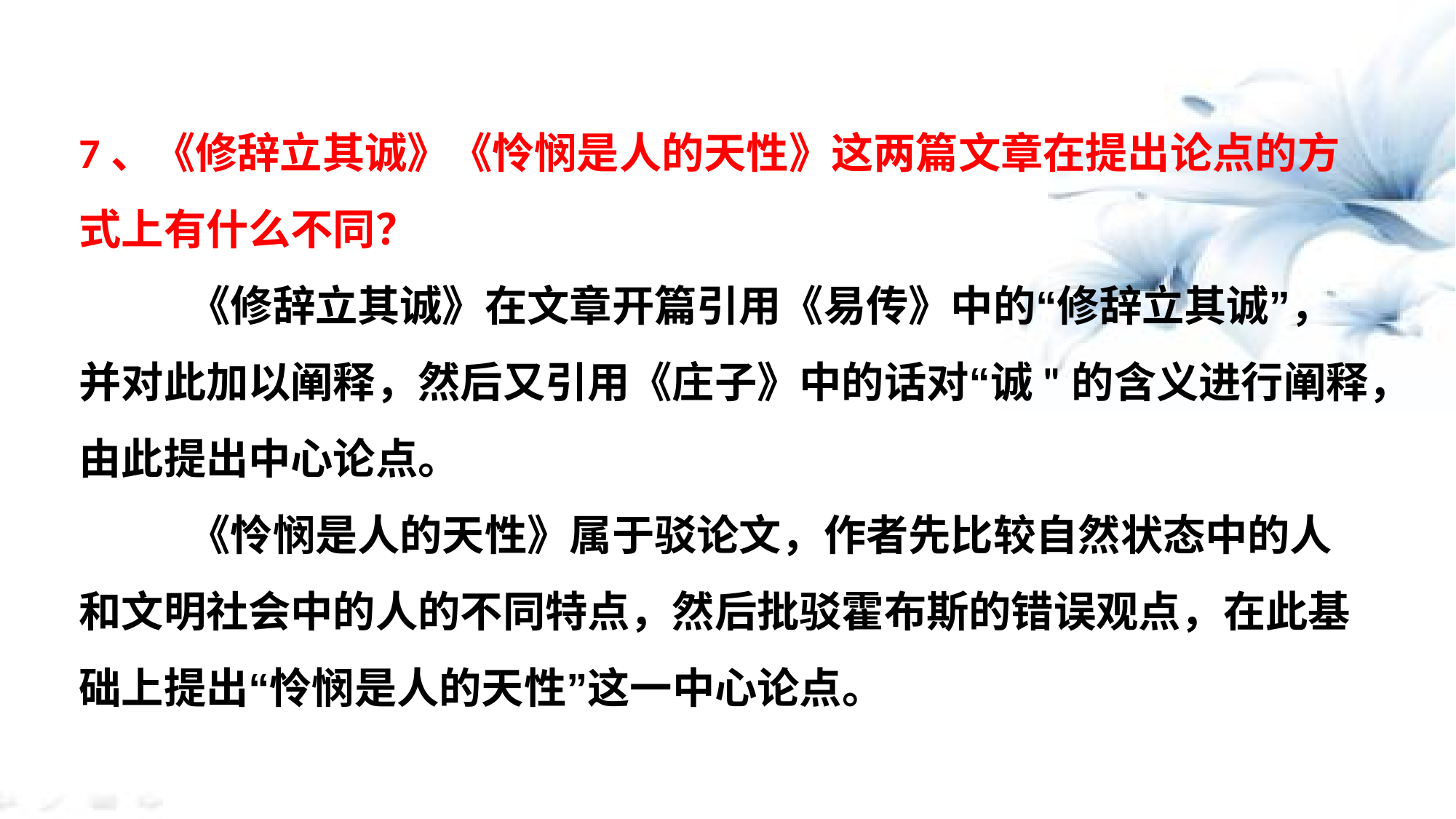

7、《修辞立其诚》《怜悯是人的天性》这两篇文章在提出论点的方式上有什么不同？
	《修辞立其诚》在文章开篇引用《易传》中的“修辞立其诚”，并对此加以阐释，然后又引用《庄子》中的话对“诚"的含义进行阐释，由此提出中心论点。
	《怜悯是人的天性》属于驳论文，作者先比较自然状态中的人和文明社会中的人的不同特点，然后批驳霍布斯的错误观点，在此基础上提出“怜悯是人的天性”这一中心论点。